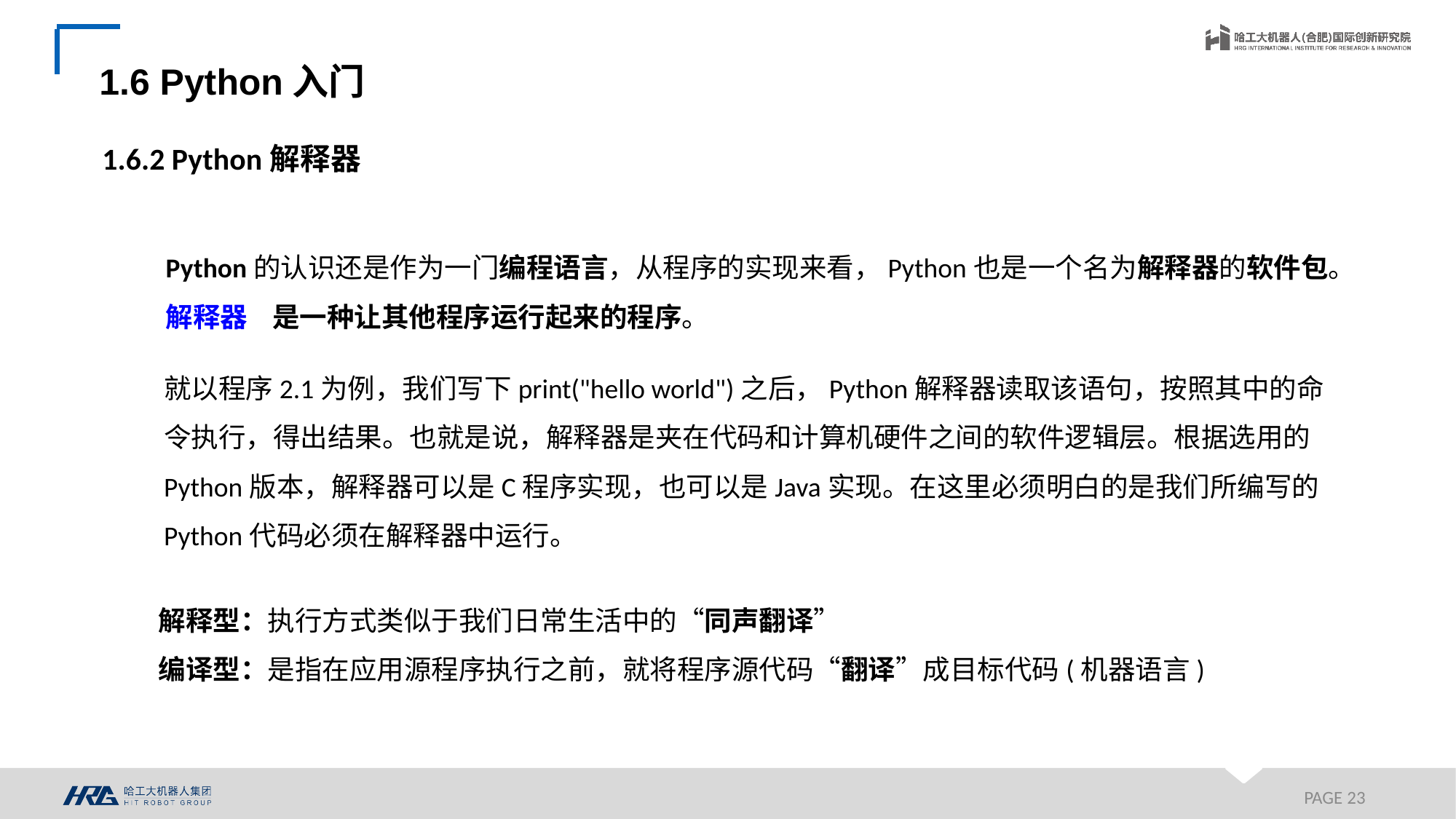

1.6 Python入门
1.6.2 Python解释器
Python的认识还是作为一门编程语言，从程序的实现来看，Python也是一个名为解释器的软件包。解释器    是一种让其他程序运行起来的程序。
就以程序2.1为例，我们写下print("hello world")之后，Python解释器读取该语句，按照其中的命令执行，得出结果。也就是说，解释器是夹在代码和计算机硬件之间的软件逻辑层。根据选用的Python版本，解释器可以是C程序实现，也可以是Java实现。在这里必须明白的是我们所编写的Python代码必须在解释器中运行。
解释型：执行方式类似于我们日常生活中的“同声翻译”
编译型：是指在应用源程序执行之前，就将程序源代码“翻译”成目标代码(机器语言)